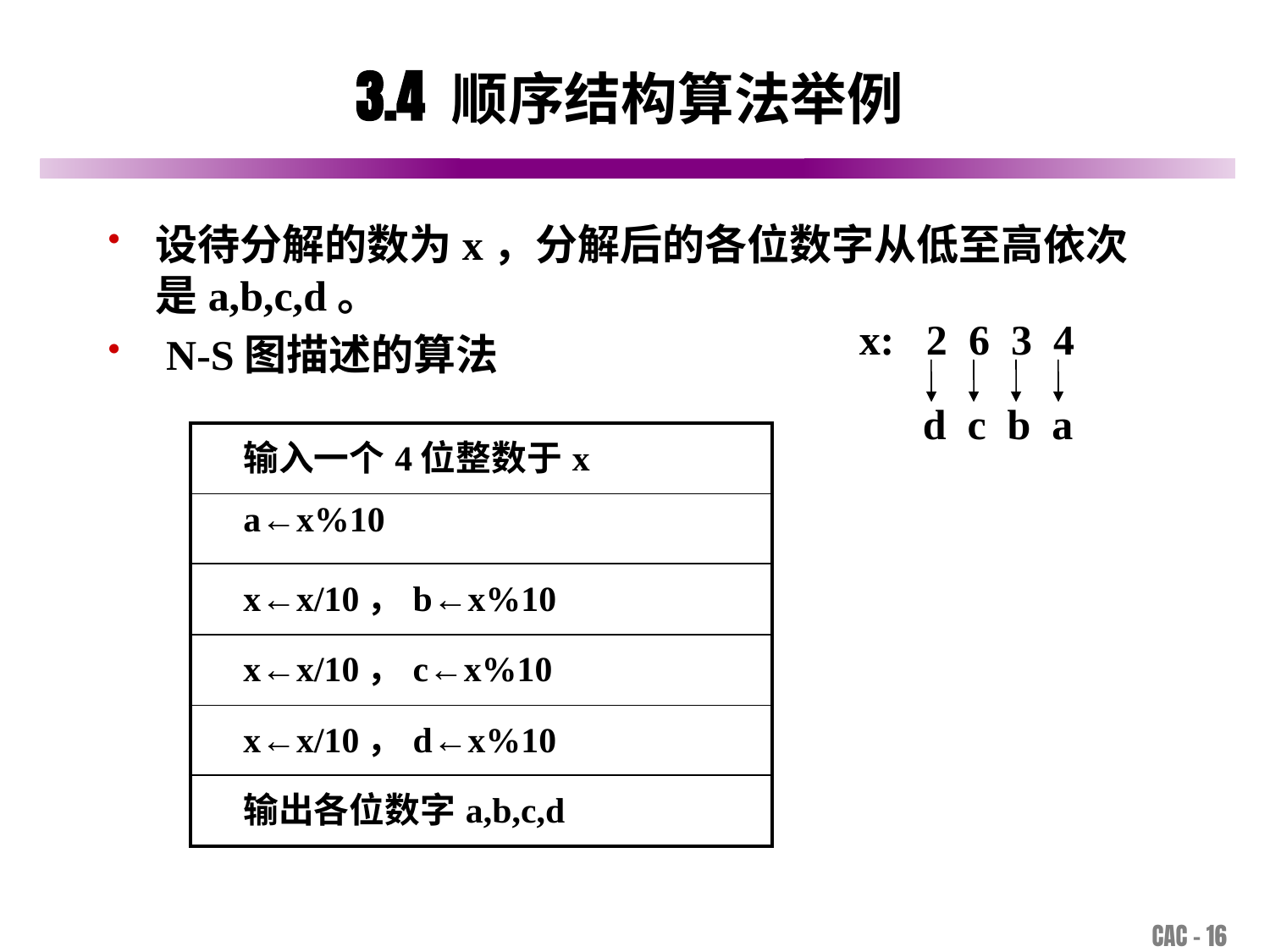

# 3.4 顺序结构算法举例
设待分解的数为x，分解后的各位数字从低至高依次是a,b,c,d。
 N-S图描述的算法
x:   2  6  3  4

      d  c  b  a
| 输入一个4位整数于x |
| --- |
| a←x%10 |
| x←x/10，b←x%10 |
| x←x/10，c←x%10 |
| x←x/10，d←x%10 |
| 输出各位数字a,b,c,d |
16